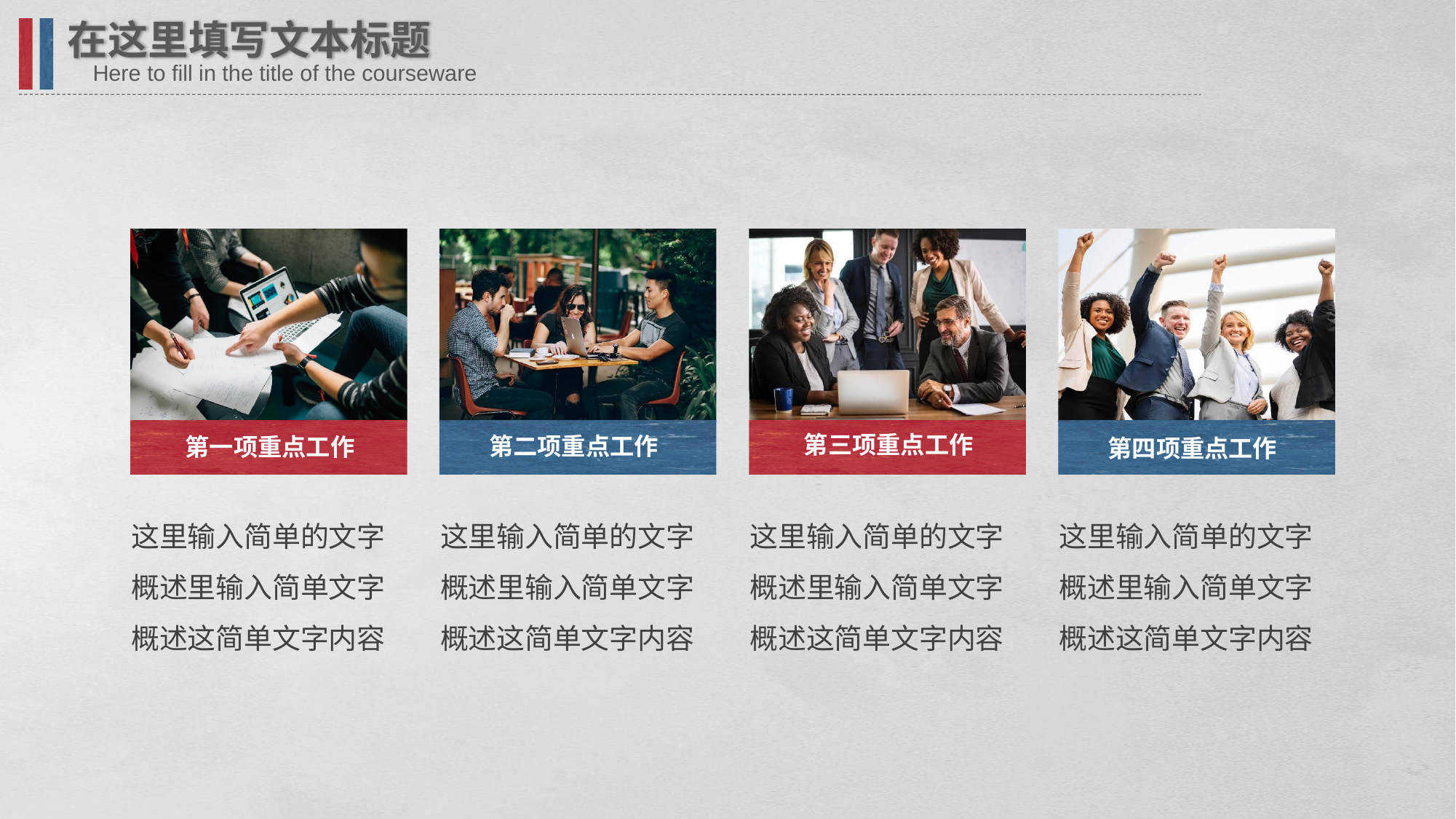

在这里填写文本标题

Here to fill in the title of the courseware

第二项重点工作

第一项重点工作

第三项重点工作

第四项重点工作
这里输入简单的文字概述里输入简单文字概述这简单文字内容
这里输入简单的文字概述里输入简单文字概述这简单文字内容
这里输入简单的文字概述里输入简单文字概述这简单文字内容
这里输入简单的文字概述里输入简单文字概述这简单文字内容